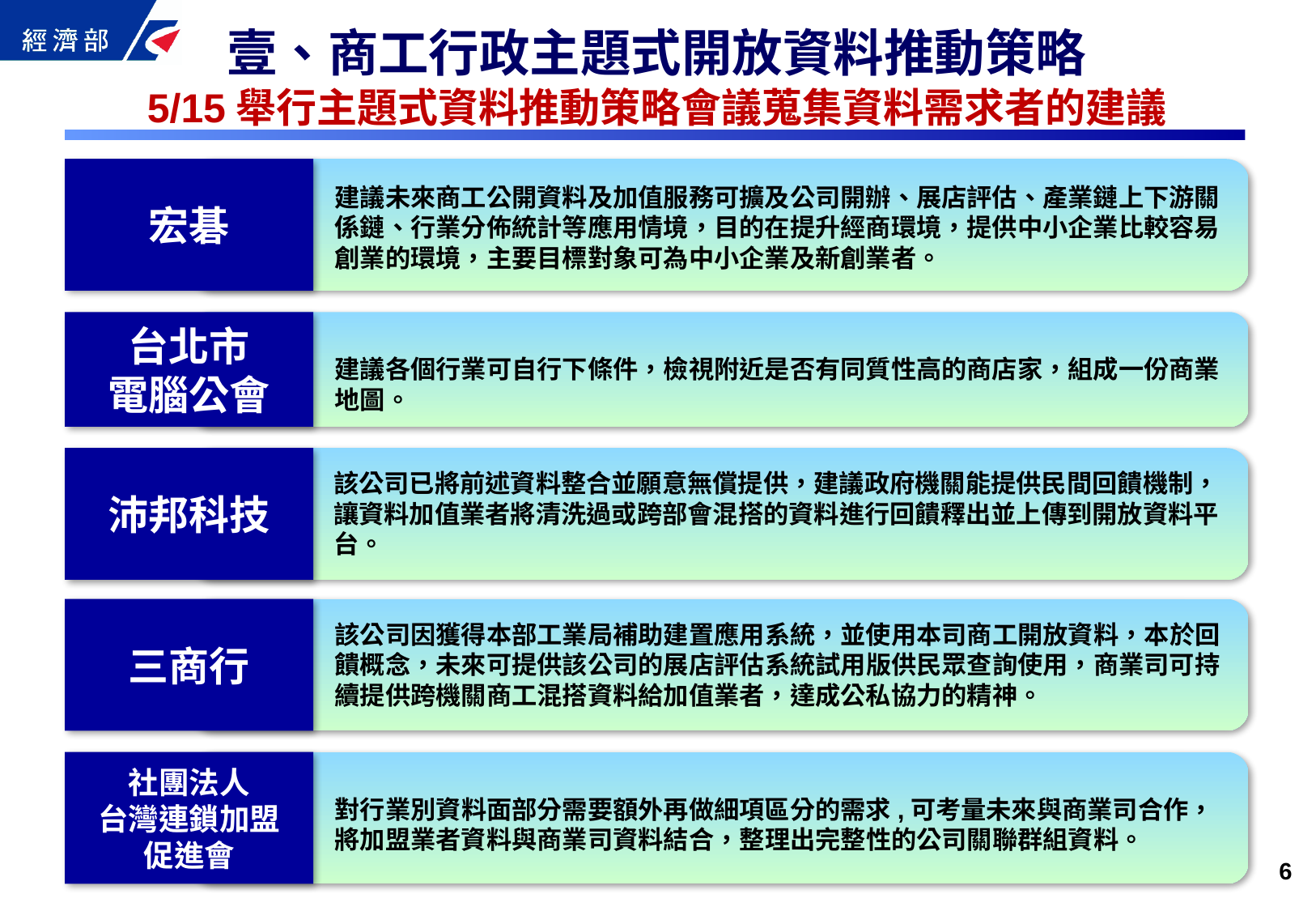

壹、商工行政主題式開放資料推動策略
5/15舉行主題式資料推動策略會議蒐集資料需求者的建議
宏碁

建議未來商工公開資料及加值服務可擴及公司開辦、展店評估、產業鏈上下游關係鏈、行業分佈統計等應用情境，目的在提升經商環境，提供中小企業比較容易創業的環境，主要目標對象可為中小企業及新創業者。
台北市
電腦公會

建議各個行業可自行下條件，檢視附近是否有同質性高的商店家，組成一份商業地圖。
沛邦科技

該公司已將前述資料整合並願意無償提供，建議政府機關能提供民間回饋機制，讓資料加值業者將清洗過或跨部會混搭的資料進行回饋釋出並上傳到開放資料平台。
三商行

該公司因獲得本部工業局補助建置應用系統，並使用本司商工開放資料，本於回饋概念，未來可提供該公司的展店評估系統試用版供民眾查詢使用，商業司可持續提供跨機關商工混搭資料給加值業者，達成公私協力的精神。
社團法人
台灣連鎖加盟
促進會

對行業別資料面部分需要額外再做細項區分的需求,可考量未來與商業司合作，將加盟業者資料與商業司資料結合，整理出完整性的公司關聯群組資料。
6